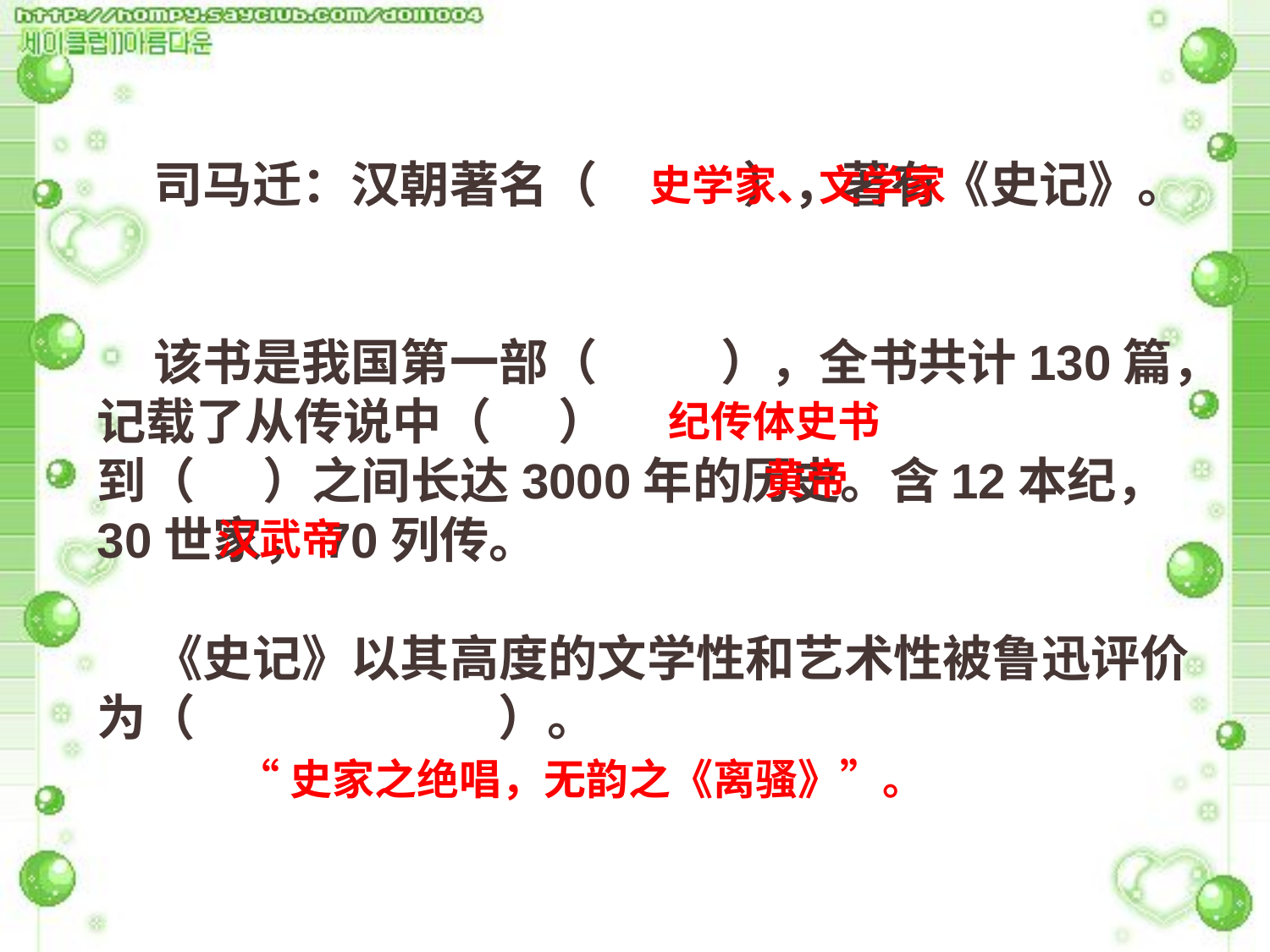

司马迁：汉朝著名（             ），著有《史记》。

    该书是我国第一部（           ），全书共计130篇，记载了从传说中（      ）
到（      ）之间长达3000年的历史。含12本纪，30世家，70列传。

    《史记》以其高度的文学性和艺术性被鲁迅评价为（                           ）。

史学家、文学家
纪传体史书
黄帝
汉武帝
“史家之绝唱，无韵之《离骚》”。